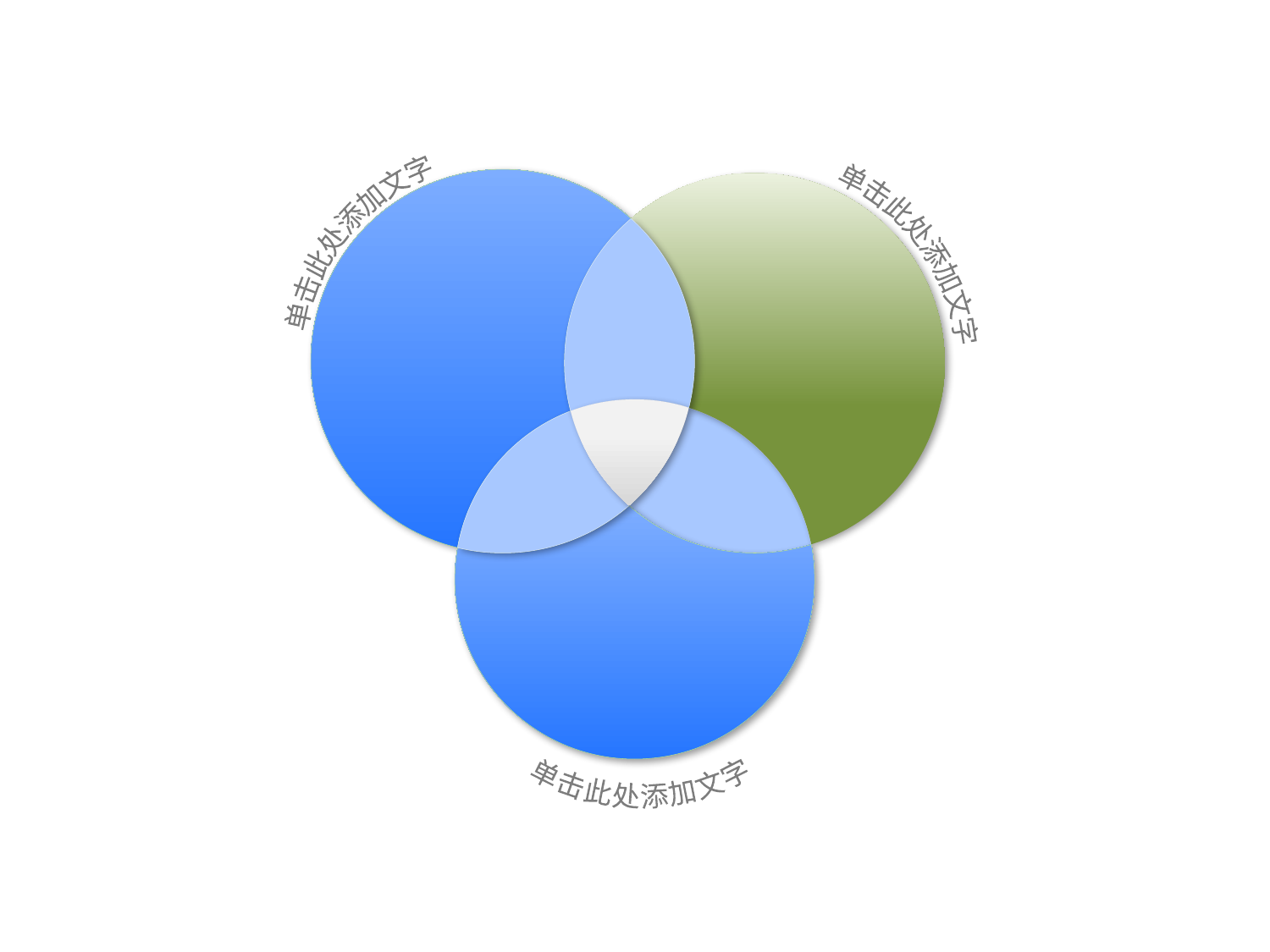

单击此处添加文字

单击此处添加文字

单击此处添加段落文本单击此处添加段落
单击此处添加段落文本单击此处添加段落
单击此处添加文字

单击此处添加段落文本单击此处添加段落文本单击此处添加段落文本单击此处添加段落文本